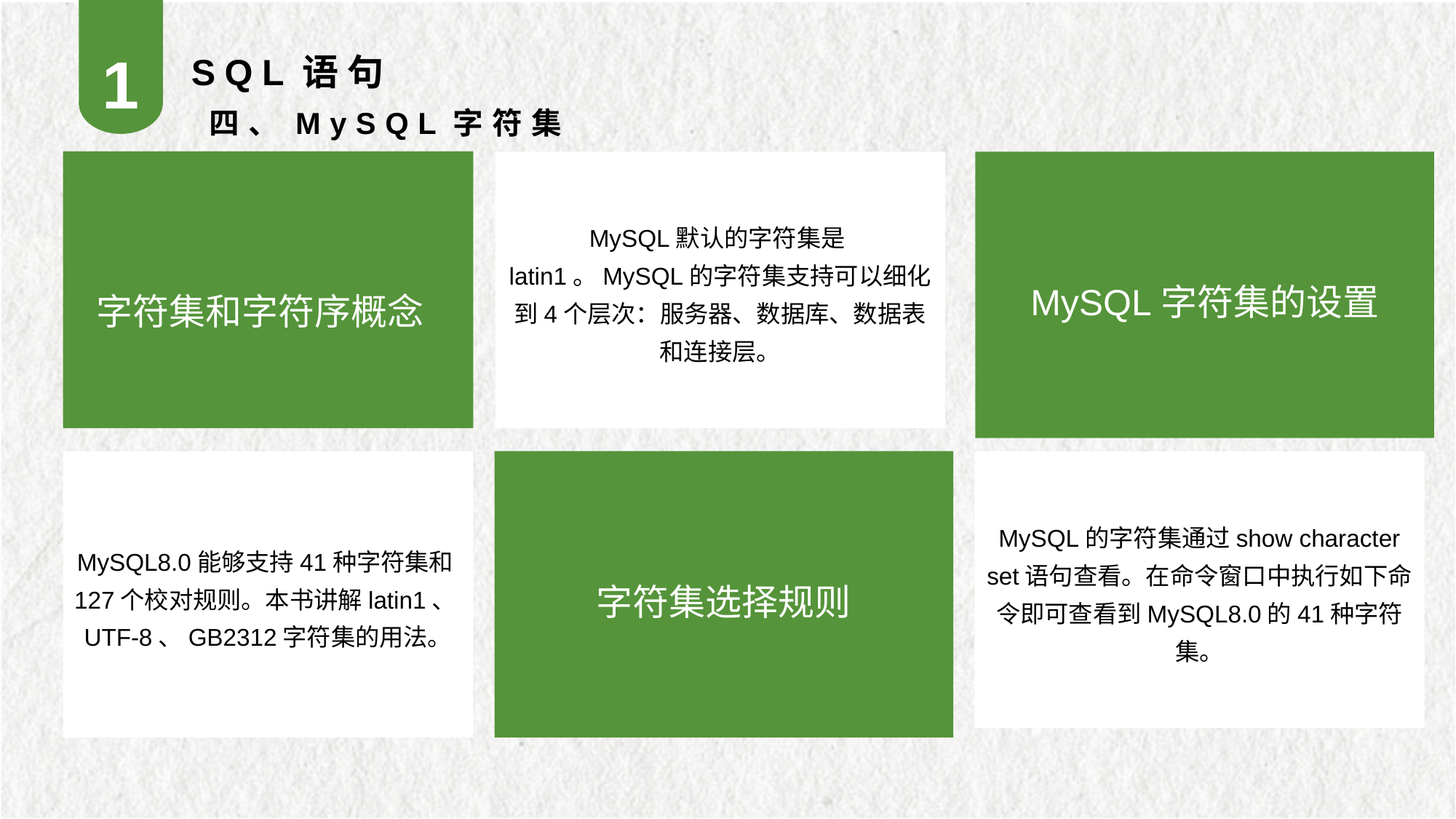

1
SQL语句

四、MySQL字符集

MySQL默认的字符集是latin1。MySQL的字符集支持可以细化到4个层次：服务器、数据库、数据表和连接层。
MySQL字符集的设置
字符集和字符序概念
字符集选择规则
MySQL8.0能够支持41种字符集和127个校对规则。本书讲解latin1、UTF-8、GB2312字符集的用法。
MySQL的字符集通过show character set语句查看。在命令窗口中执行如下命令即可查看到MySQL8.0的41种字符集。